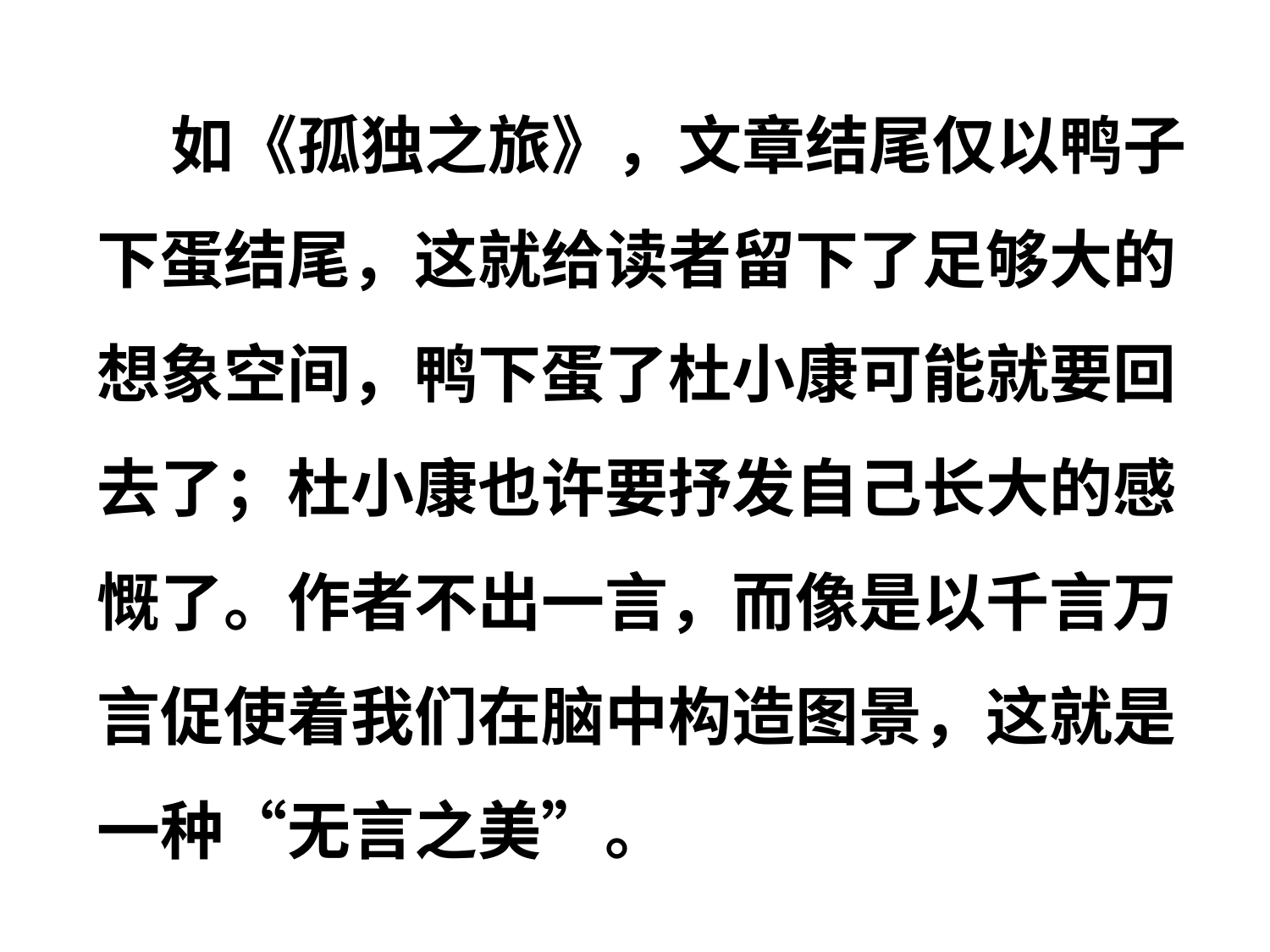

如《孤独之旅》，文章结尾仅以鸭子下蛋结尾，这就给读者留下了足够大的想象空间，鸭下蛋了杜小康可能就要回去了；杜小康也许要抒发自己长大的感慨了。作者不出一言，而像是以千言万言促使着我们在脑中构造图景，这就是一种“无言之美”。